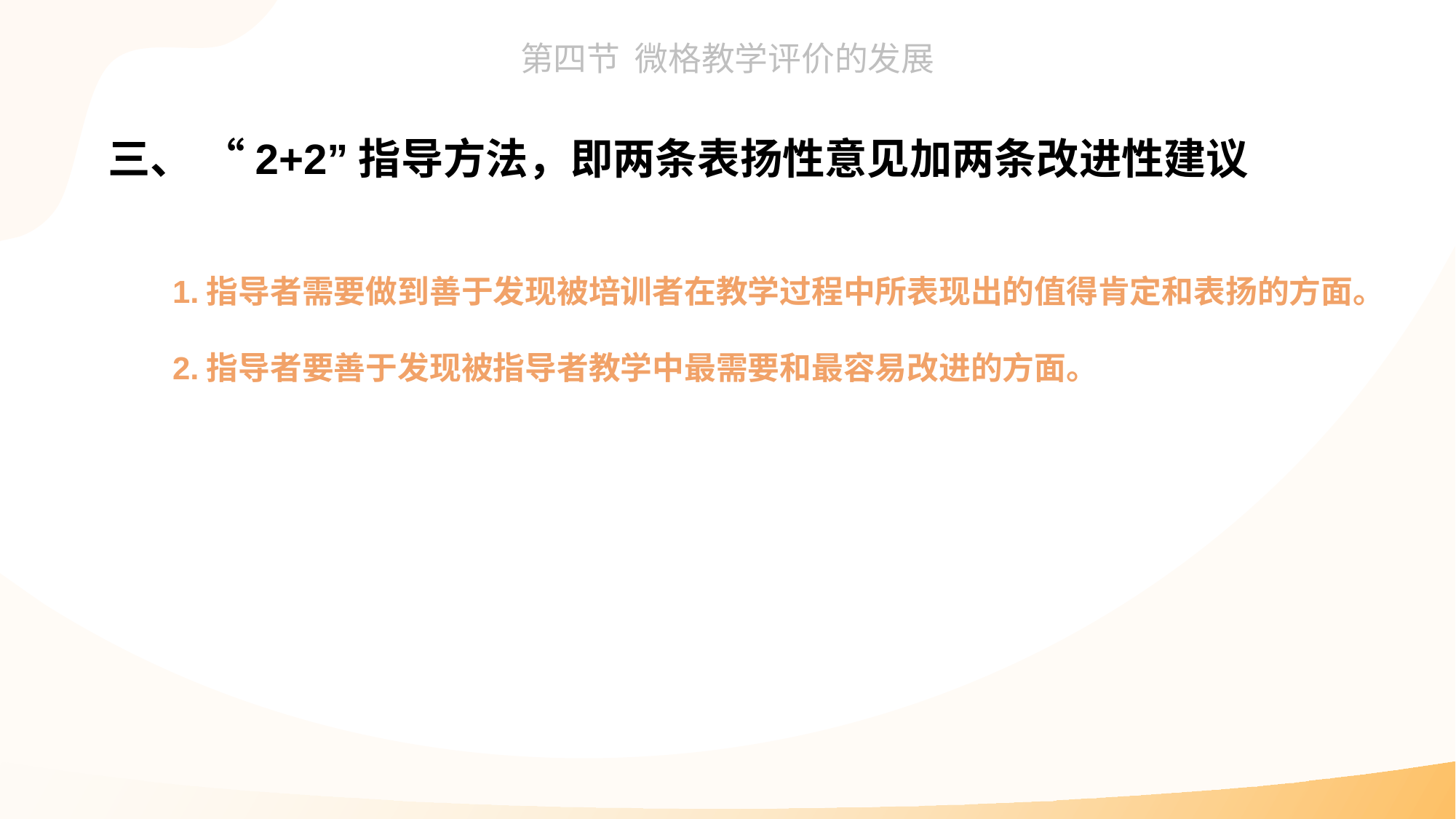

三、 “2+2”指导方法，即两条表扬性意见加两条改进性建议
1.指导者需要做到善于发现被培训者在教学过程中所表现出的值得肯定和表扬的方面。
2.指导者要善于发现被指导者教学中最需要和最容易改进的方面。